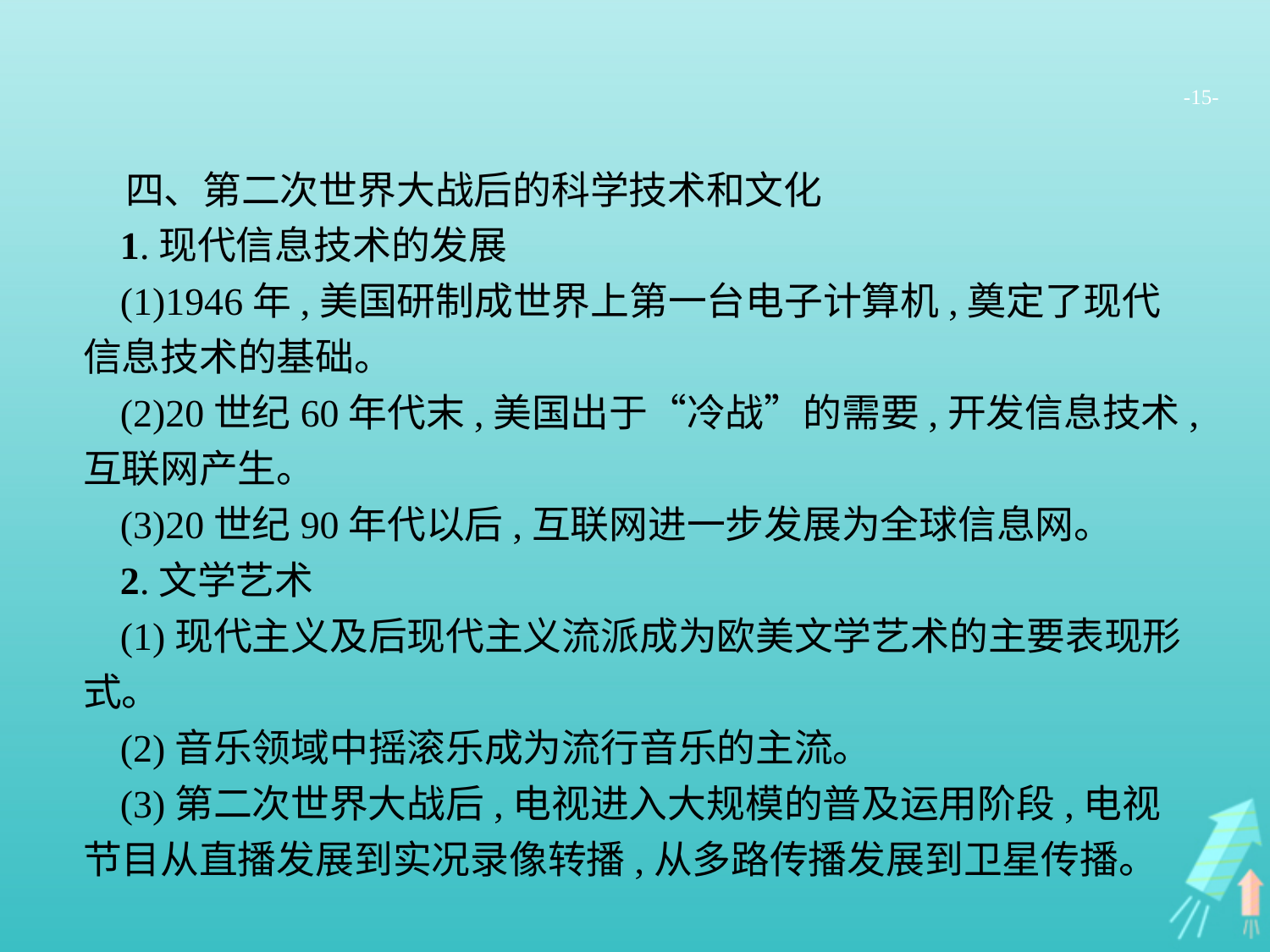

-15-
四、第二次世界大战后的科学技术和文化
1.现代信息技术的发展
(1)1946年,美国研制成世界上第一台电子计算机,奠定了现代信息技术的基础。
(2)20世纪60年代末,美国出于“冷战”的需要,开发信息技术,互联网产生。
(3)20世纪90年代以后,互联网进一步发展为全球信息网。
2.文学艺术
(1)现代主义及后现代主义流派成为欧美文学艺术的主要表现形式。
(2)音乐领域中摇滚乐成为流行音乐的主流。
(3)第二次世界大战后,电视进入大规模的普及运用阶段,电视节目从直播发展到实况录像转播,从多路传播发展到卫星传播。